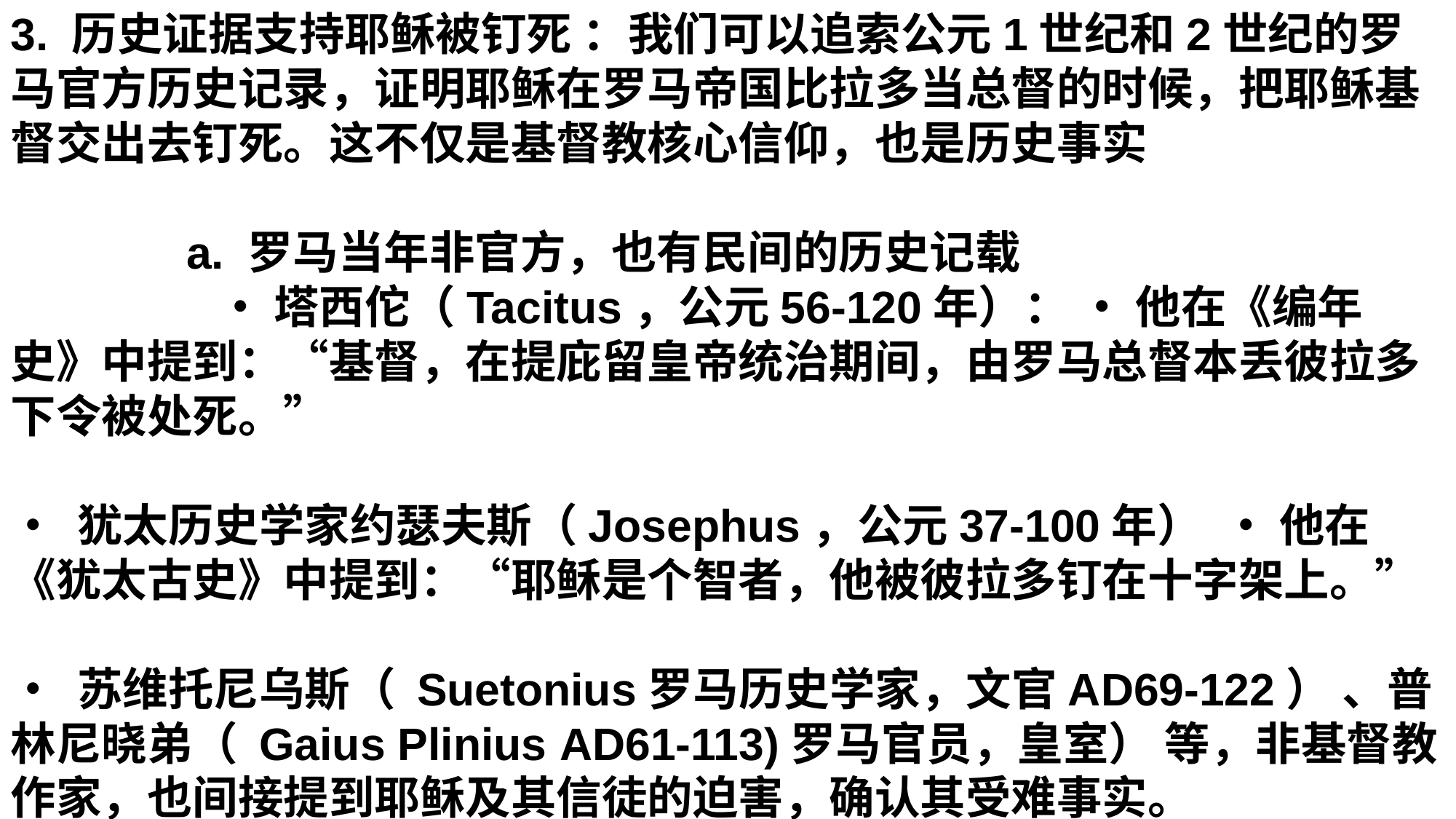

3. 历史证据支持耶稣被钉死 ：我们可以追索公元1世纪和2世纪的罗马官方历史记录，证明耶稣在罗马帝国比拉多当总督的时候，把耶稣基督交出去钉死。这不仅是基督教核心信仰，也是历史事实
                                                                                                                                 a. 罗马当年非官方，也有民间的历史记载                                                             • 塔西佗（Tacitus，公元56-120年）： • 他在《编年史》中提到：“基督，在提庇留皇帝统治期间，由罗马总督本丢彼拉多下令被处死。”

• 犹太历史学家约瑟夫斯（Josephus，公元37-100年）  • 他在《犹太古史》中提到：“耶稣是个智者，他被彼拉多钉在十字架上。”

• 苏维托尼乌斯（ Suetonius罗马历史学家，文官AD69-122） 、普林尼晓弟（ Gaius Plinius AD61-113)罗马官员，皇室） 等，非基督教作家，也间接提到耶稣及其信徒的迫害，确认其受难事实。